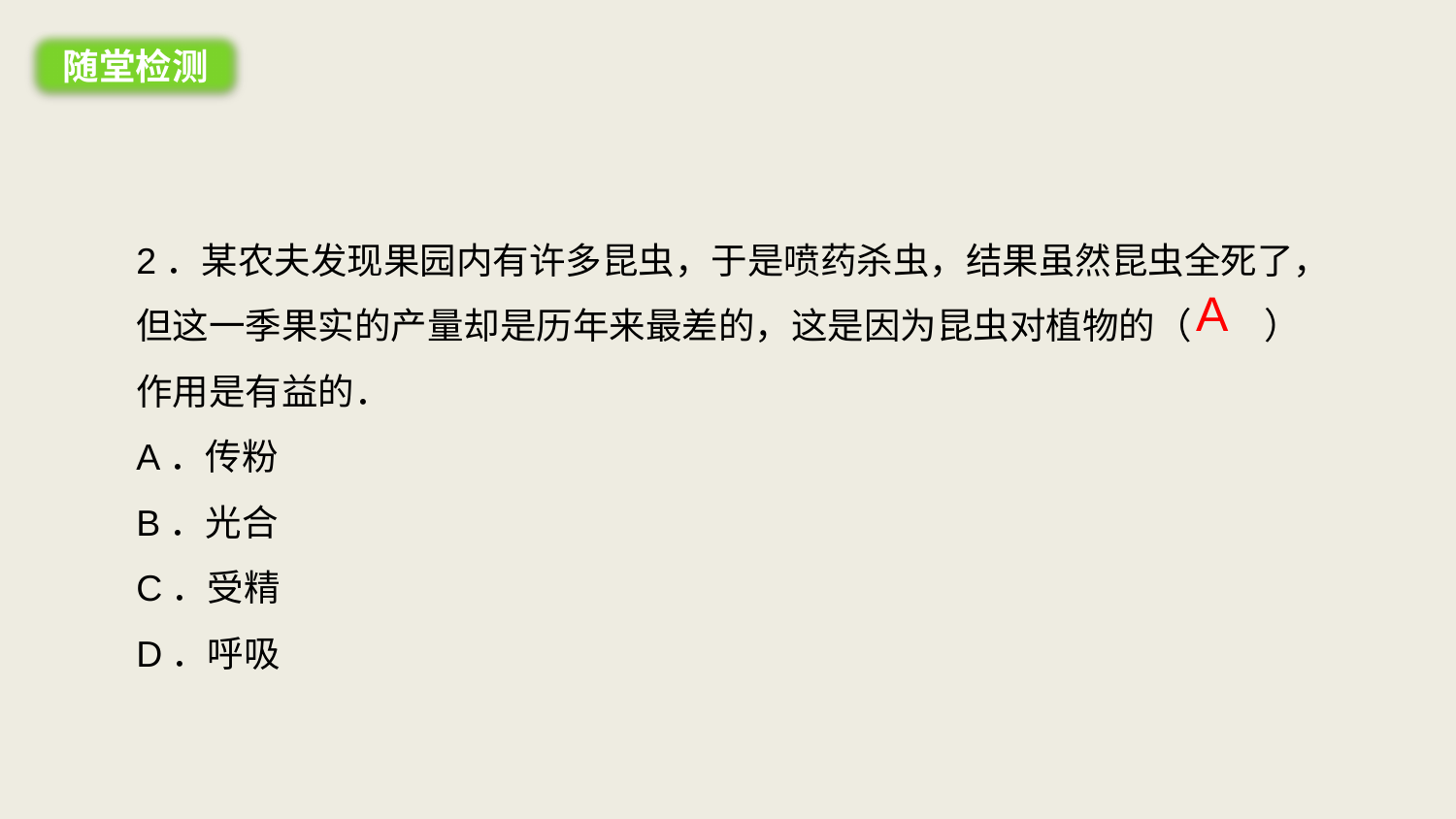

随堂检测
2．某农夫发现果园内有许多昆虫，于是喷药杀虫，结果虽然昆虫全死了，但这一季果实的产量却是历年来最差的，这是因为昆虫对植物的（　　）作用是有益的．
A．传粉
B．光合
C．受精
D．呼吸
A